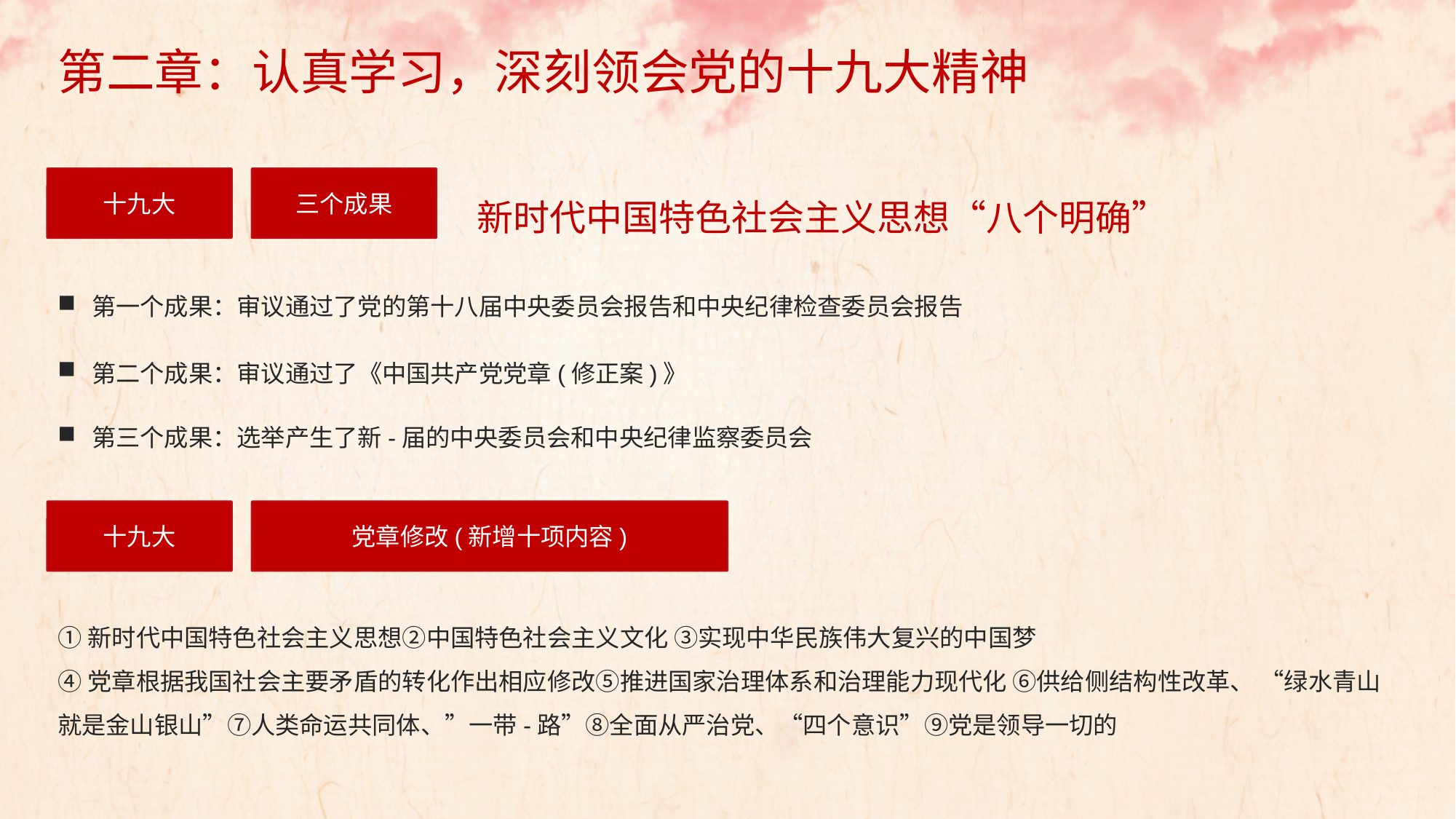

第二章：认真学习，深刻领会党的十九大精神
新时代中国特色社会主义思想“八个明确”
十九大
三个成果
第一个成果：审议通过了党的第十八届中央委员会报告和中央纪律检查委员会报告
第二个成果：审议通过了《中国共产党党章(修正案)》
第三个成果：选举产生了新-届的中央委员会和中央纪律监察委员会
十九大
党章修改(新增十项内容)
①新时代中国特色社会主义思想②中国特色社会主义文化 ③实现中华民族伟大复兴的中国梦
④党章根据我国社会主要矛盾的转化作出相应修改⑤推进国家治理体系和治理能力现代化 ⑥供给侧结构性改革、 “绿水青山就是金山银山”⑦人类命运共同体、”一带-路”⑧全面从严治党、“四个意识”⑨党是领导一切的